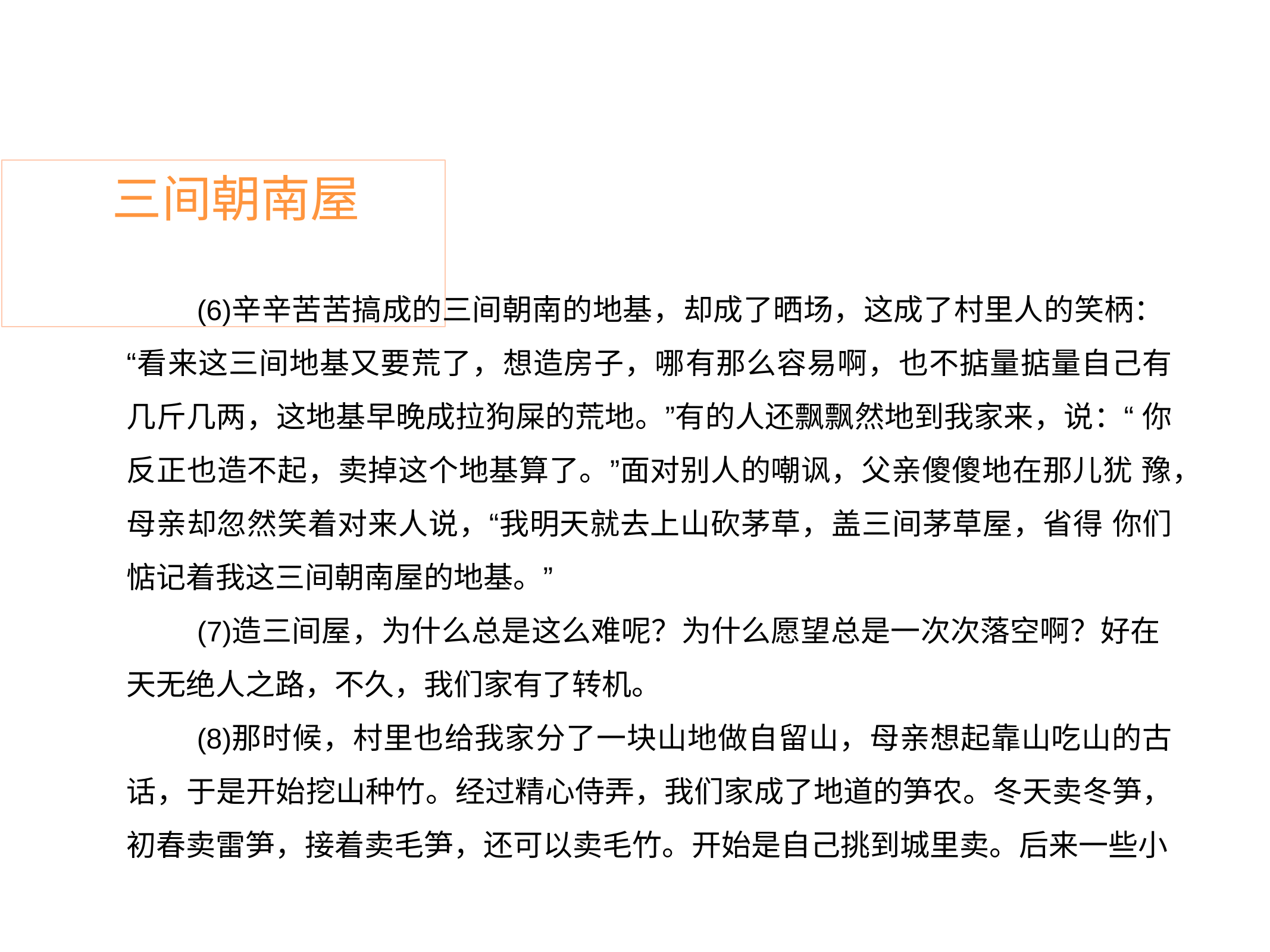

# 三间朝南屋
辛辛苦苦搞成的三间朝南的地基，却成了晒场，这成了村里人的笑柄：  “看来这三间地基又要荒了，想造房子，哪有那么容易啊，也不掂量掂量自己有 几斤几两，这地基早晚成拉狗屎的荒地。”有的人还飘飘然地到我家来，说：“ 你反正也造不起，卖掉这个地基算了。”面对别人的嘲讽，父亲傻傻地在那儿犹 豫，母亲却忽然笑着对来人说，“我明天就去上山砍茅草，盖三间茅草屋，省得 你们惦记着我这三间朝南屋的地基。”
造三间屋，为什么总是这么难呢？为什么愿望总是一次次落空啊？好在 天无绝人之路，不久，我们家有了转机。
那时候，村里也给我家分了一块山地做自留山，母亲想起靠山吃山的古 话，于是开始挖山种竹。经过精心侍弄，我们家成了地道的笋农。冬天卖冬笋， 初春卖雷笋，接着卖毛笋，还可以卖毛竹。开始是自己挑到城里卖。后来一些小